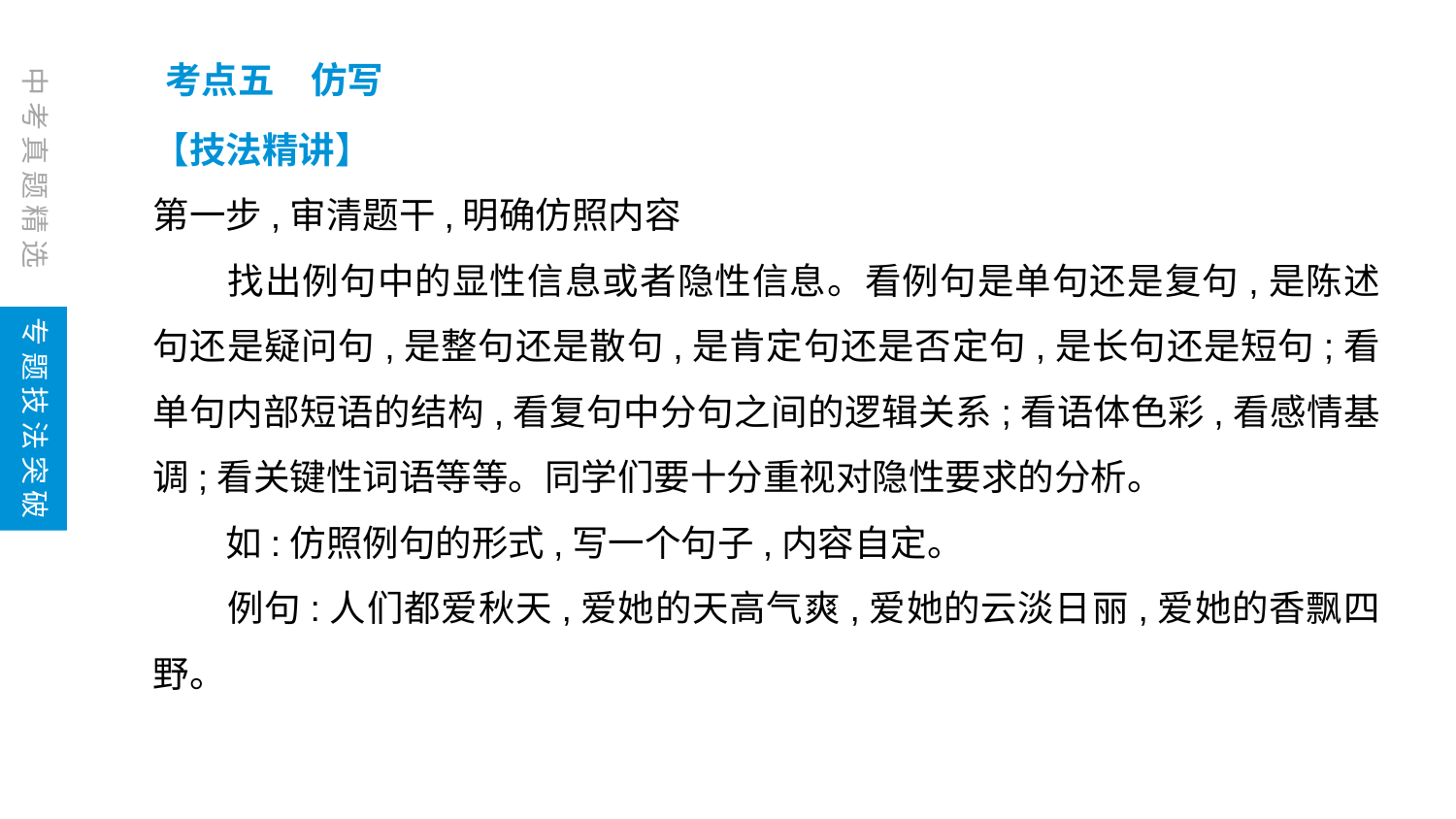

考点五　仿写
中考真题精选
【技法精讲】
第一步,审清题干,明确仿照内容
　　找出例句中的显性信息或者隐性信息。看例句是单句还是复句,是陈述句还是疑问句,是整句还是散句,是肯定句还是否定句,是长句还是短句;看单句内部短语的结构,看复句中分句之间的逻辑关系;看语体色彩,看感情基调;看关键性词语等等。同学们要十分重视对隐性要求的分析。
　　如:仿照例句的形式,写一个句子,内容自定。
　　例句:人们都爱秋天,爱她的天高气爽,爱她的云淡日丽,爱她的香飘四野。

专题技法突破